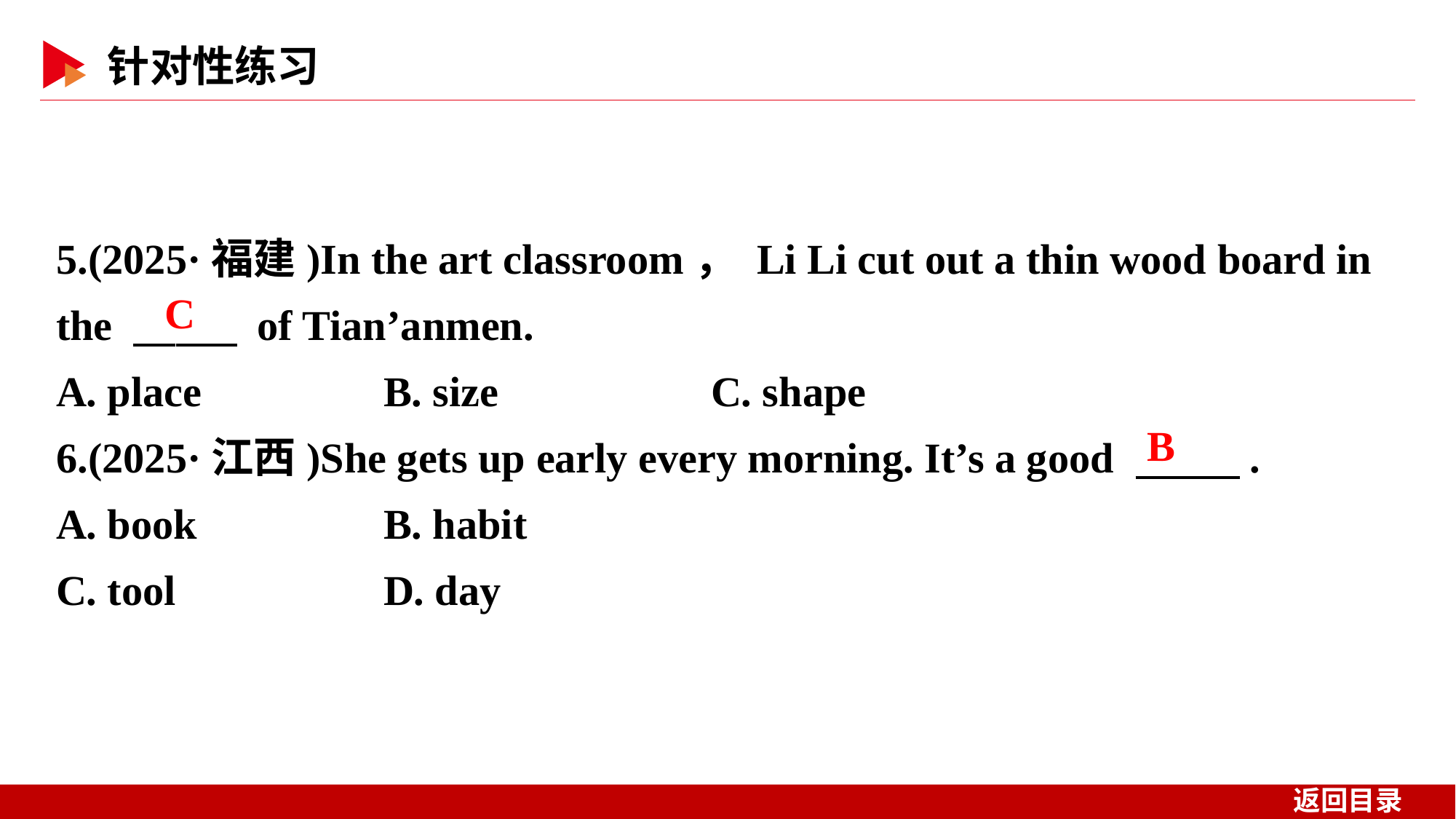

5.(2025·福建)In the art classroom， Li Li cut out a thin wood board in the 　  　 of Tian’anmen.
A. place  		B. size		C. shape
6.(2025·江西)She gets up early every morning. It’s a good 　  　.
A. book            	B. habit
C. tool                	D. day
C
B